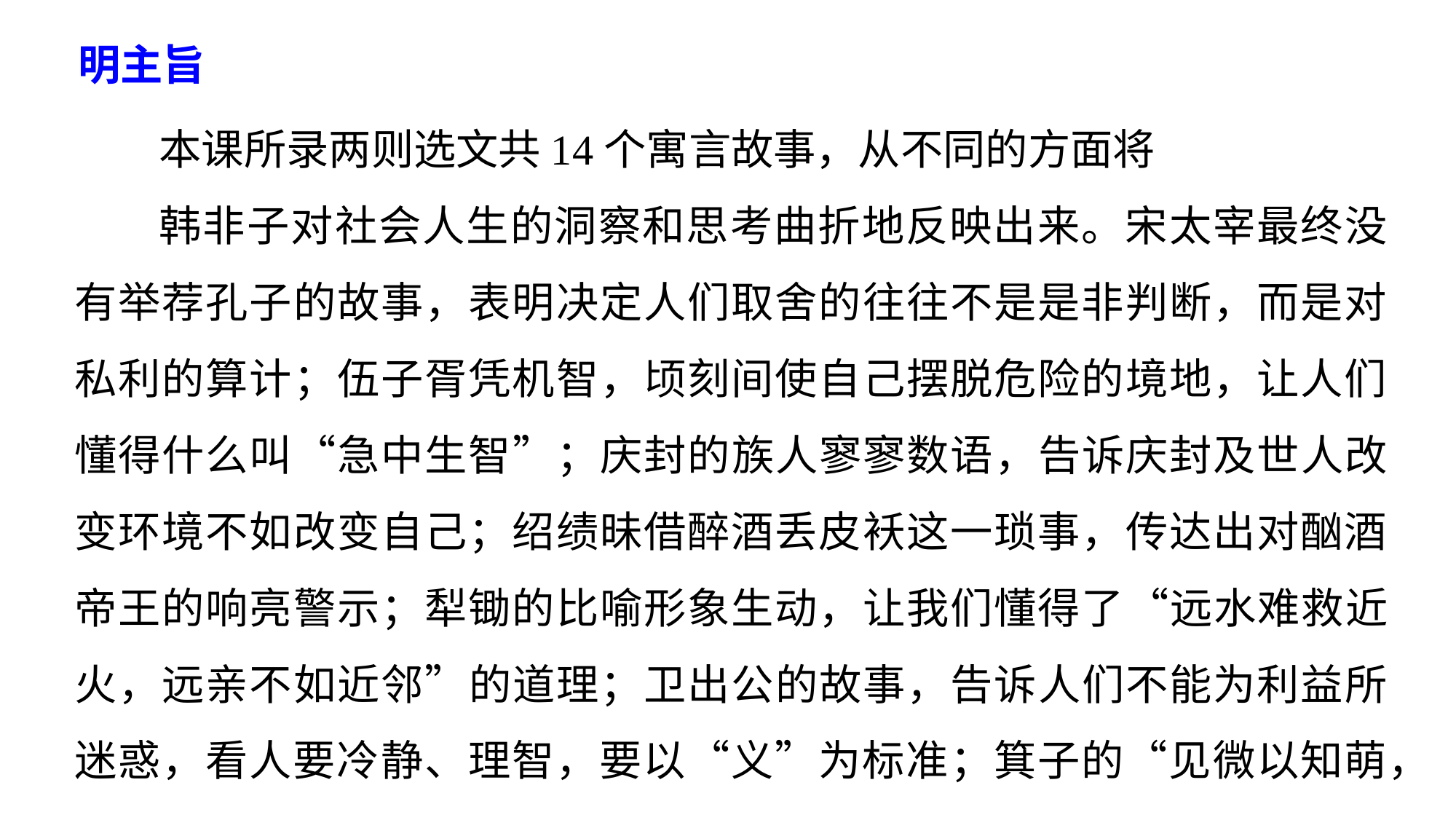

明主旨
本课所录两则选文共14个寓言故事，从不同的方面将
韩非子对社会人生的洞察和思考曲折地反映出来。宋太宰最终没有举荐孔子的故事，表明决定人们取舍的往往不是是非判断，而是对私利的算计；伍子胥凭机智，顷刻间使自己摆脱危险的境地，让人们懂得什么叫“急中生智”；庆封的族人寥寥数语，告诉庆封及世人改变环境不如改变自己；绍绩昧借醉酒丢皮袄这一琐事，传达出对酗酒帝王的响亮警示；犁锄的比喻形象生动，让我们懂得了“远水难救近火，远亲不如近邻”的道理；卫出公的故事，告诉人们不能为利益所迷惑，看人要冷静、理智，要以“义”为标准；箕子的“见微以知萌，